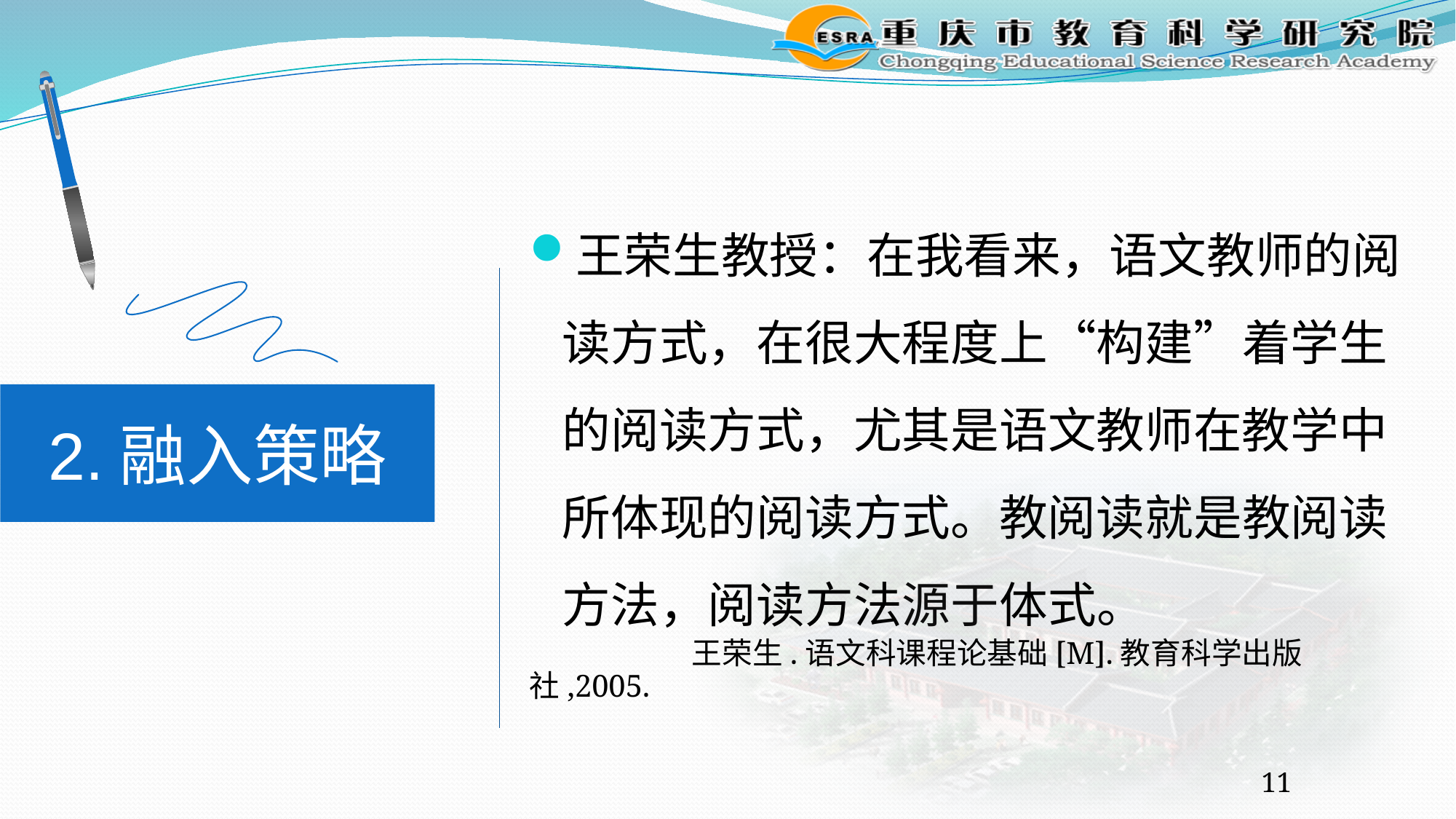

王荣生教授：在我看来，语文教师的阅读方式，在很大程度上“构建”着学生的阅读方式，尤其是语文教师在教学中所体现的阅读方式。教阅读就是教阅读方法，阅读方法源于体式。
                       王荣生.语文科课程论基础[M].教育科学出版社,2005.

2.融入策略
11